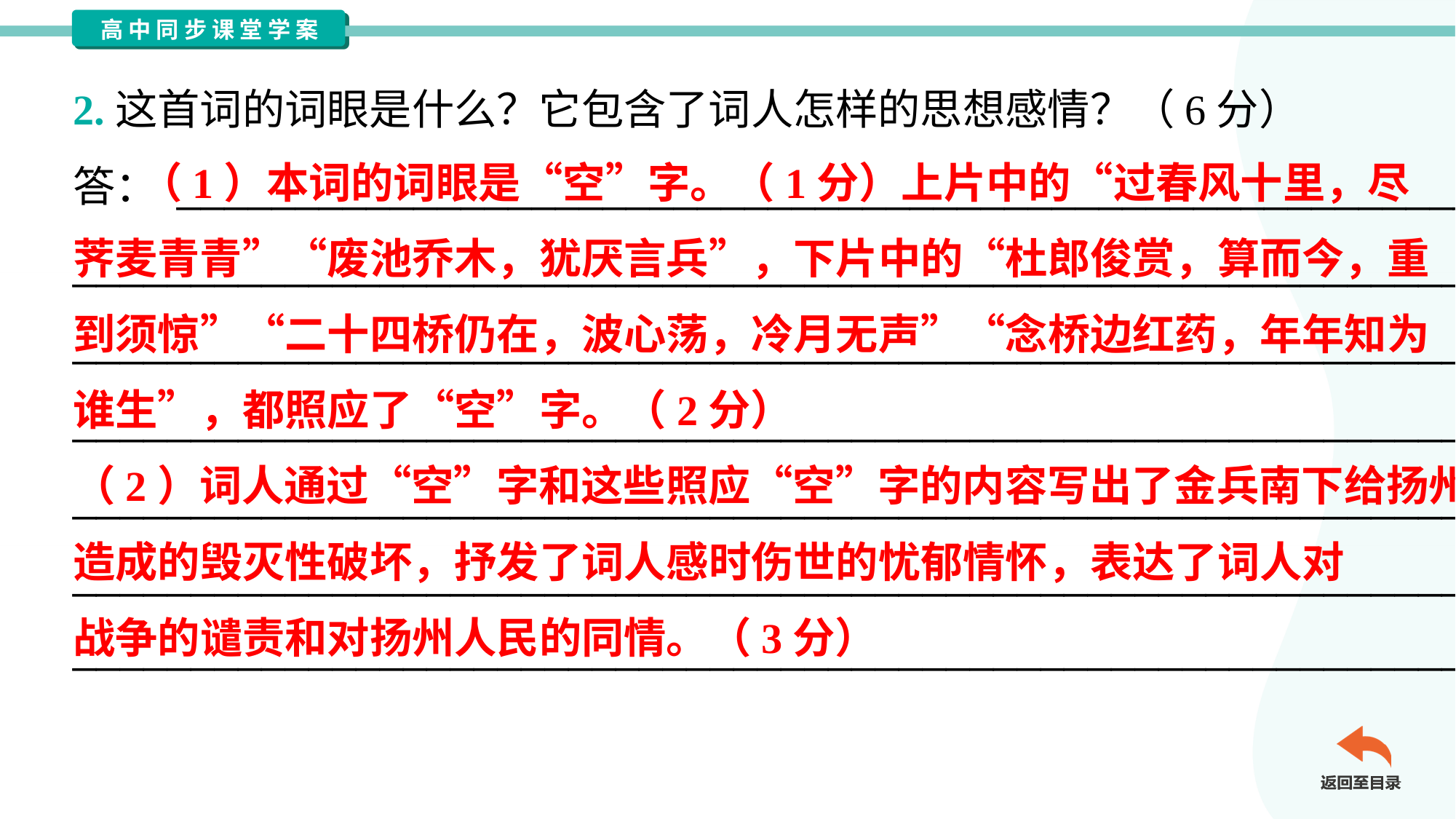

2.这首词的词眼是什么？它包含了词人怎样的思想感情？（6分）
答： ________________________________________________________
_____________________________________________________________
_____________________________________________________________
_____________________________________________________________
_____________________________________________________________
_____________________________________________________________
_____________________________________________________________
      （1）本词的词眼是“空”字。（1分）上片中的“过春风十里，尽
荠麦青青”“废池乔木，犹厌言兵”，下片中的“杜郎俊赏，算而今，重
到须惊”“二十四桥仍在，波心荡，冷月无声”“念桥边红药，年年知为
谁生”，都照应了“空”字。（2分）
（2）词人通过“空”字和这些照应“空”字的内容写出了金兵南下给扬州
造成的毁灭性破坏，抒发了词人感时伤世的忧郁情怀，表达了词人对
战争的谴责和对扬州人民的同情。（3分）